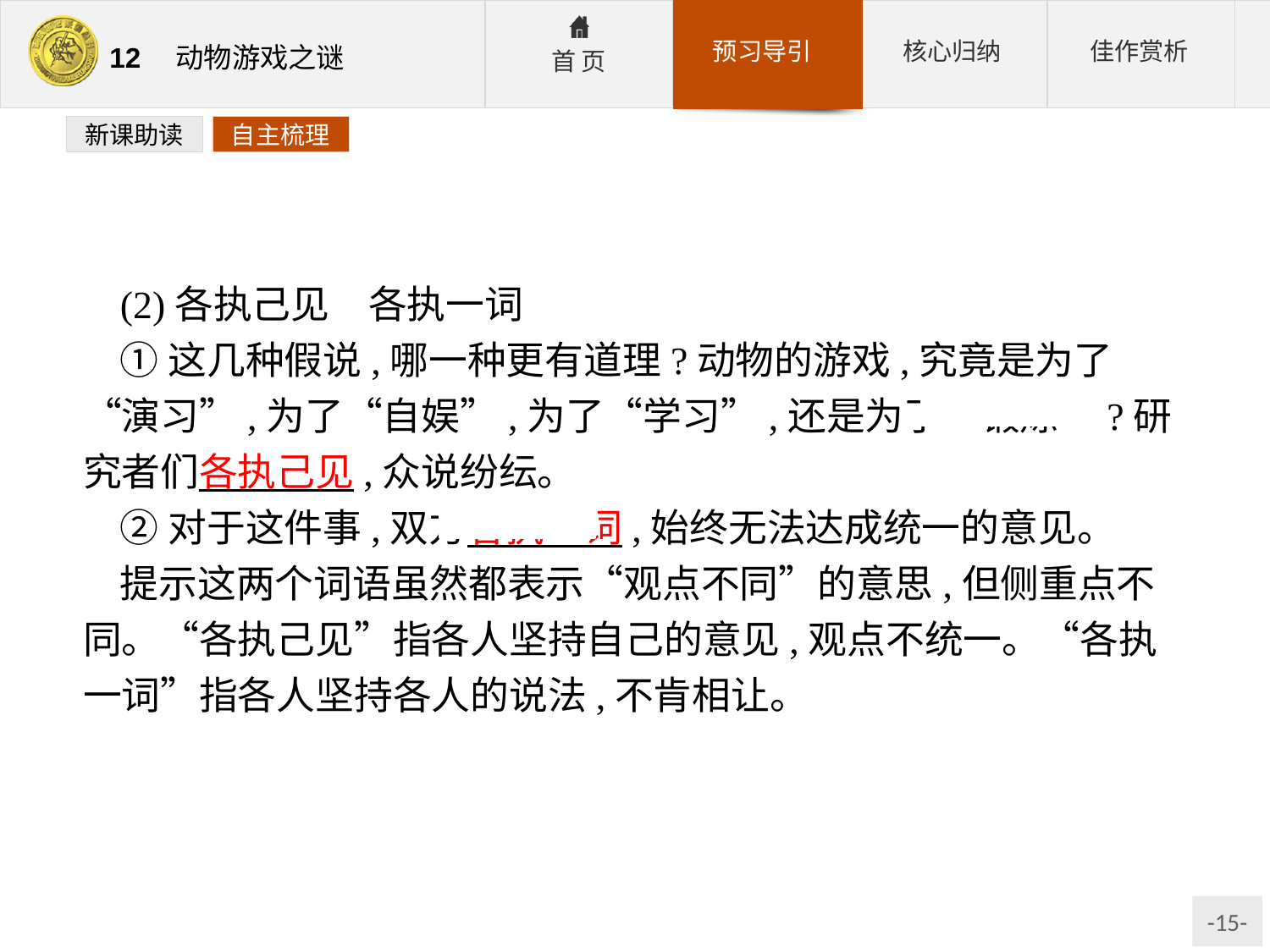

新课助读
自主梳理
(2)各执己见　各执一词
①这几种假说,哪一种更有道理?动物的游戏,究竟是为了“演习”,为了“自娱”,为了“学习”,还是为了“锻炼”?研究者们各执己见,众说纷纭。
②对于这件事,双方各执一词,始终无法达成统一的意见。
提示这两个词语虽然都表示“观点不同”的意思,但侧重点不同。“各执己见”指各人坚持自己的意见,观点不统一。“各执一词”指各人坚持各人的说法,不肯相让。